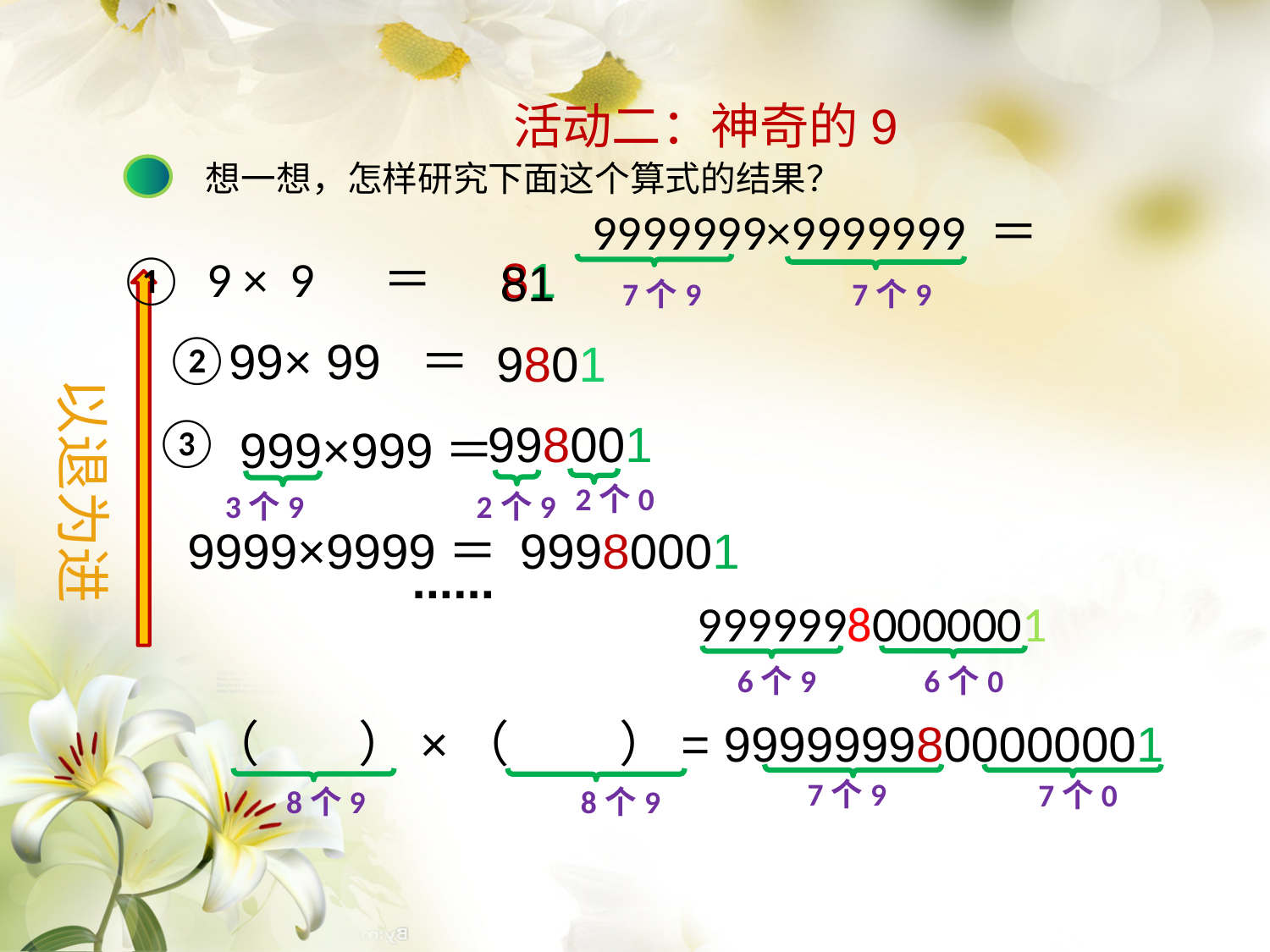

活动二：神奇的9
想一想，怎样研究下面这个算式的结果？

9999999×9999999 ＝
      7个9                     7个9
①  9 ×  9     ＝
    81
81

   以退为进
②
 99× 99  ＝
9801
③
998001
 999×999＝

2个0
3个9                        2个9
99980001
9999×9999＝
......

99999980000001
6个9               6个0

 （         ）×（          ）= 9999999800000001
 7个9
7个0
8个9                              8个9